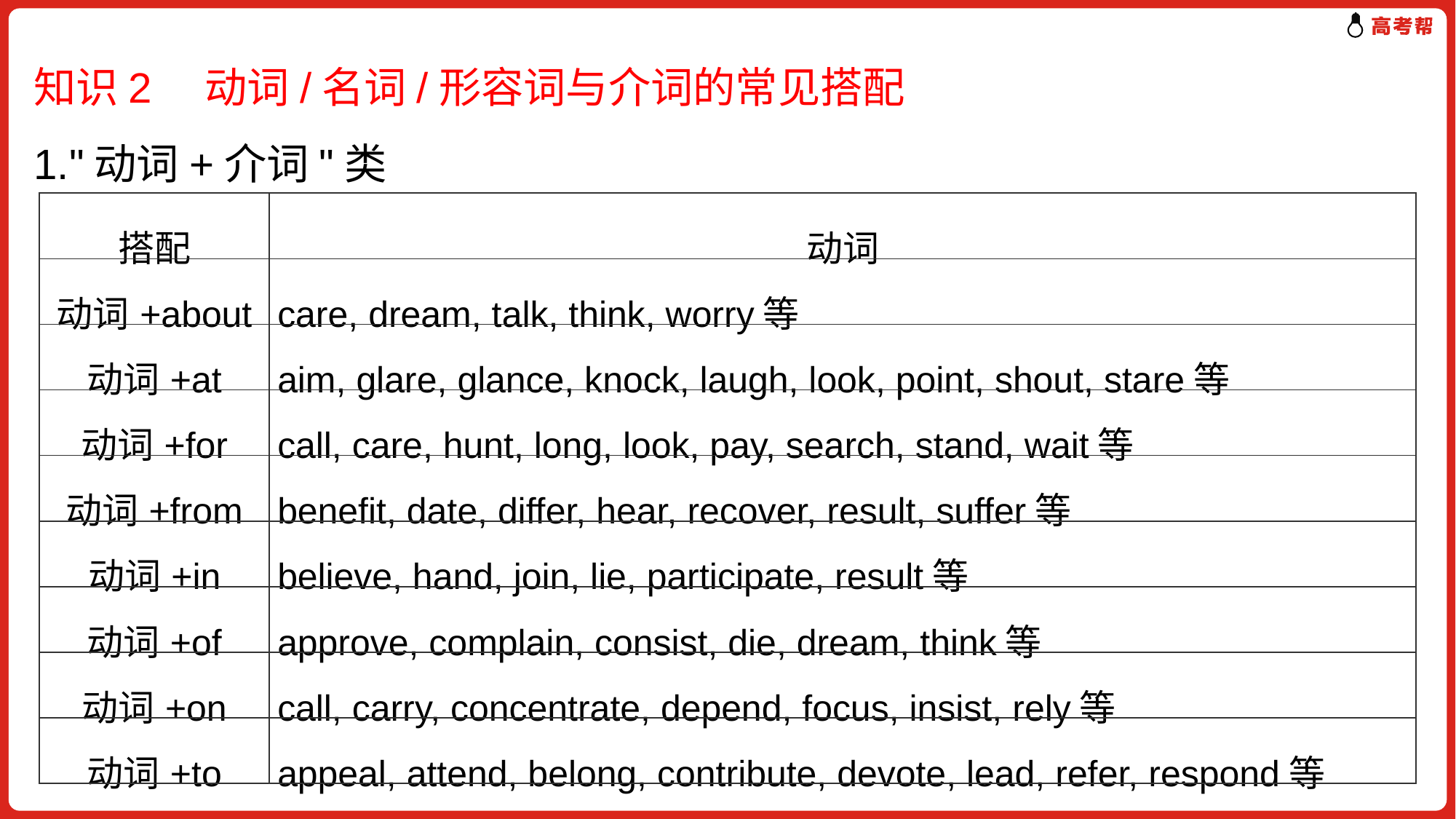

知识2　动词/名词/形容词与介词的常见搭配
1."动词+介词"类

| 搭配 | 动词 |
| --- | --- |
| 动词+about | care, dream, talk, think, worry等 |
| 动词+at | aim, glare, glance, knock, laugh, look, point, shout, stare等 |
| 动词+for | call, care, hunt, long, look, pay, search, stand, wait等 |
| 动词+from | benefit, date, differ, hear, recover, result, suffer等 |
| 动词+in | believe, hand, join, lie, participate, result等 |
| 动词+of | approve, complain, consist, die, dream, think等 |
| 动词+on | call, carry, concentrate, depend, focus, insist, rely等 |
| 动词+to | appeal, attend, belong, contribute, devote, lead, refer, respond等 |